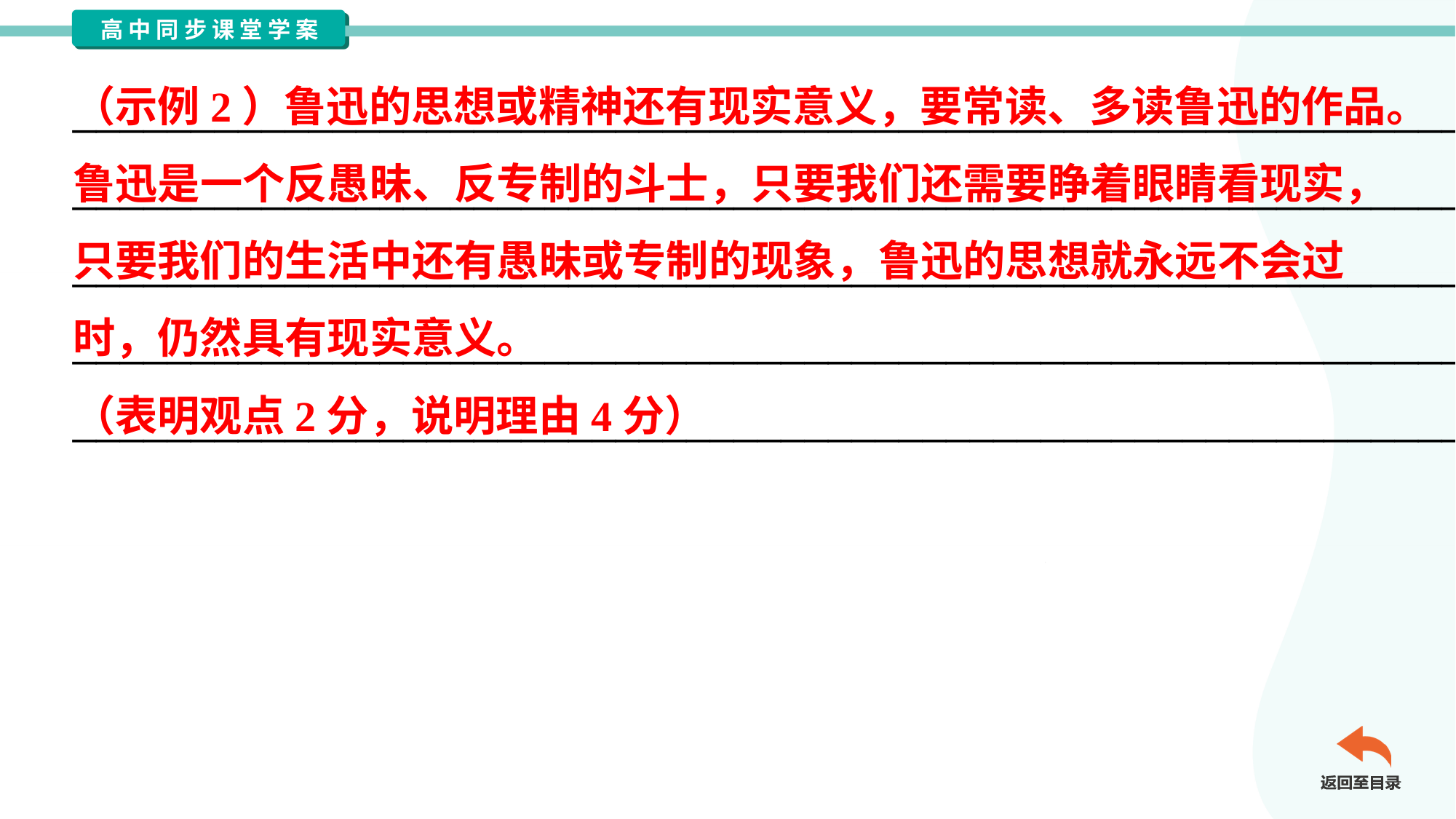

（示例2）鲁迅的思想或精神还有现实意义，要常读、多读鲁迅的作品。
鲁迅是一个反愚昧、反专制的斗士，只要我们还需要睁着眼睛看现实，
只要我们的生活中还有愚昧或专制的现象，鲁迅的思想就永远不会过
时，仍然具有现实意义。
（表明观点2分，说明理由4分）
_____________________________________________________________
_____________________________________________________________
_____________________________________________________________
_____________________________________________________________
_____________________________________________________________